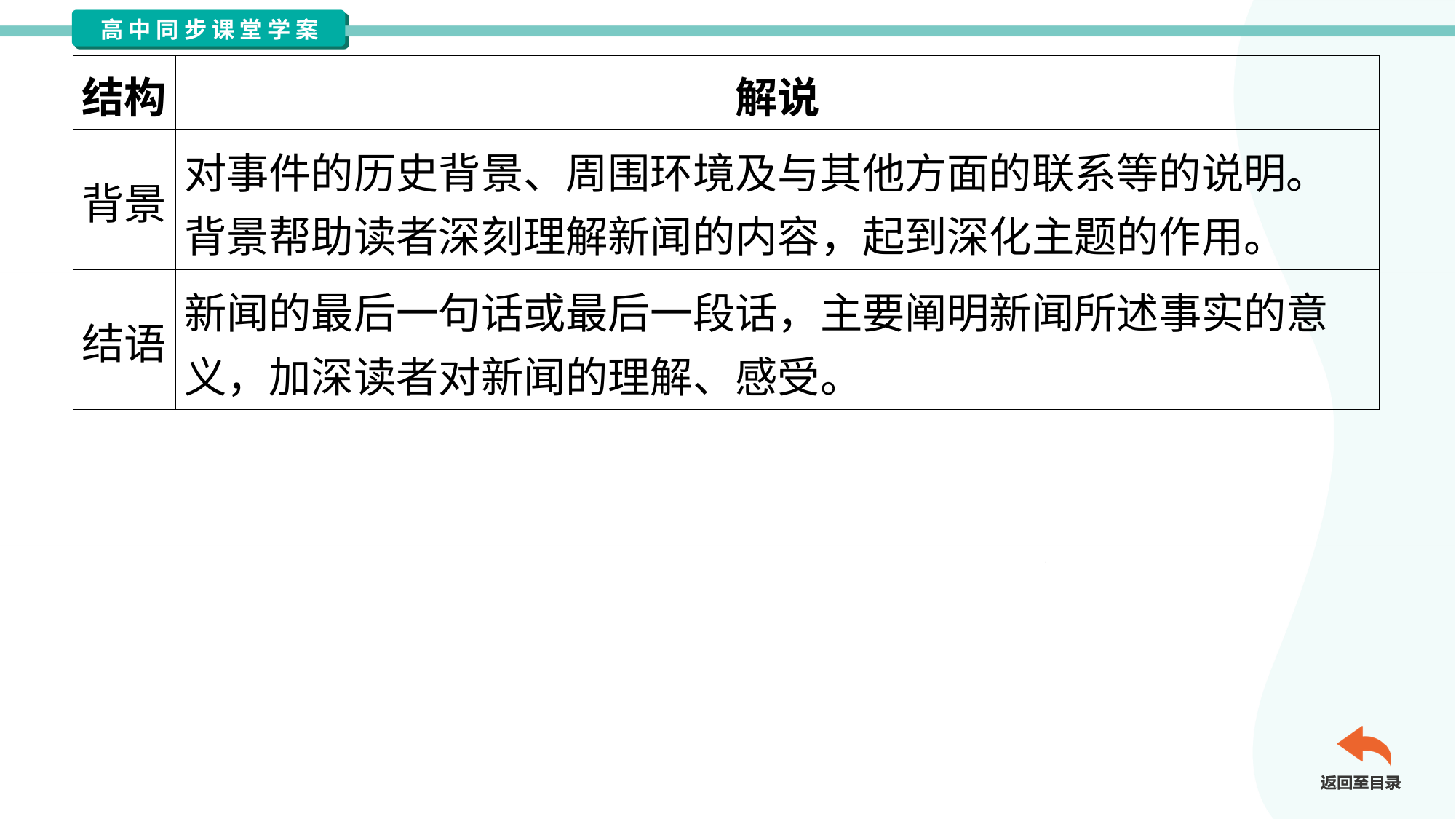

| 结构 | 解说 |
| --- | --- |
| 背景 | 对事件的历史背景、周围环境及与其他方面的联系等的说明。 背景帮助读者深刻理解新闻的内容，起到深化主题的作用。 |
| 结语 | 新闻的最后一句话或最后一段话，主要阐明新闻所述事实的意 义，加深读者对新闻的理解、感受。 |